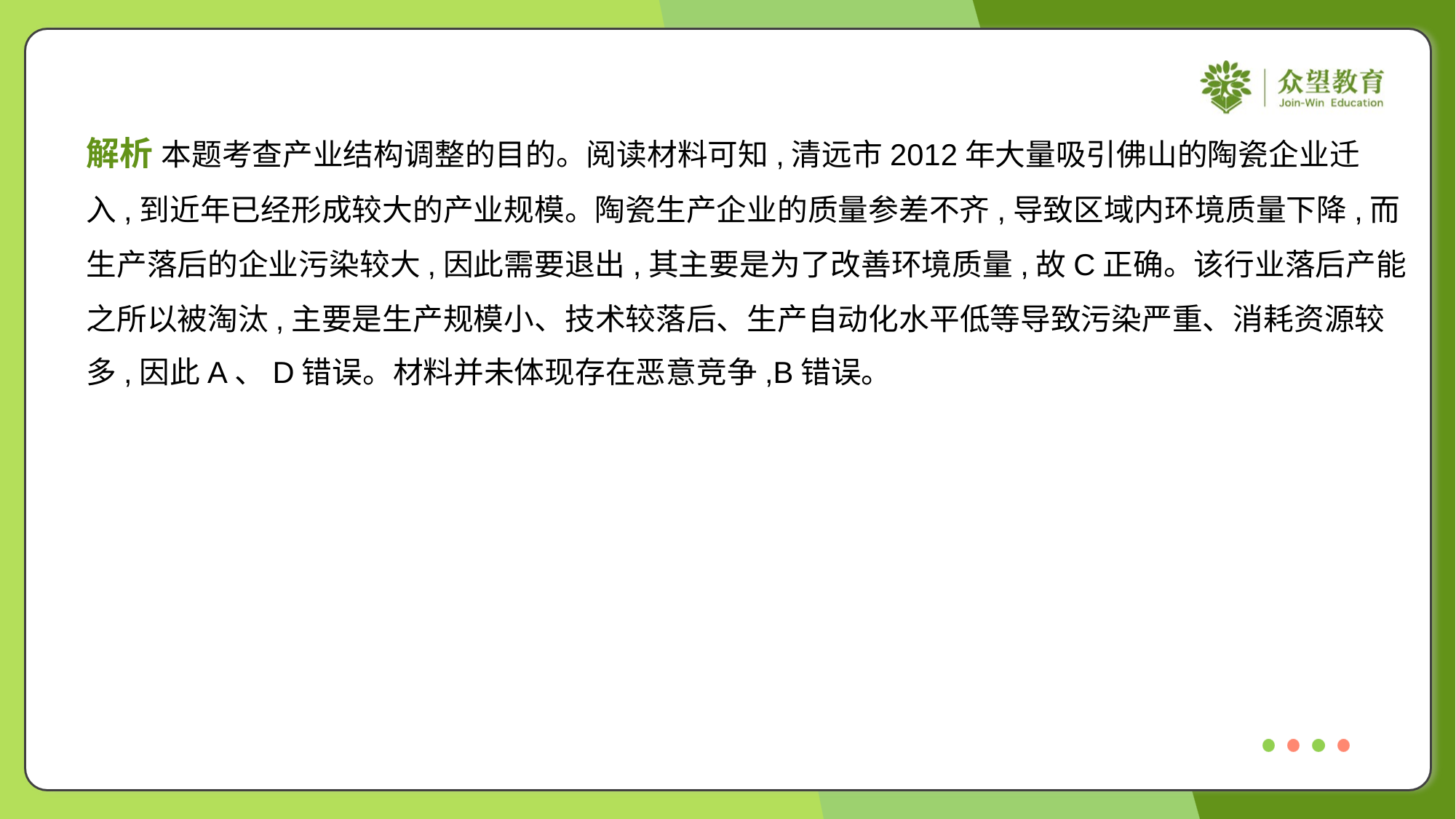

解析 本题考查产业结构调整的目的。阅读材料可知,清远市2012年大量吸引佛山的陶瓷企业迁
入,到近年已经形成较大的产业规模。陶瓷生产企业的质量参差不齐,导致区域内环境质量下降,而
生产落后的企业污染较大,因此需要退出,其主要是为了改善环境质量,故C正确。该行业落后产能
之所以被淘汰,主要是生产规模小、技术较落后、生产自动化水平低等导致污染严重、消耗资源较
多,因此A、D错误。材料并未体现存在恶意竞争,B错误。